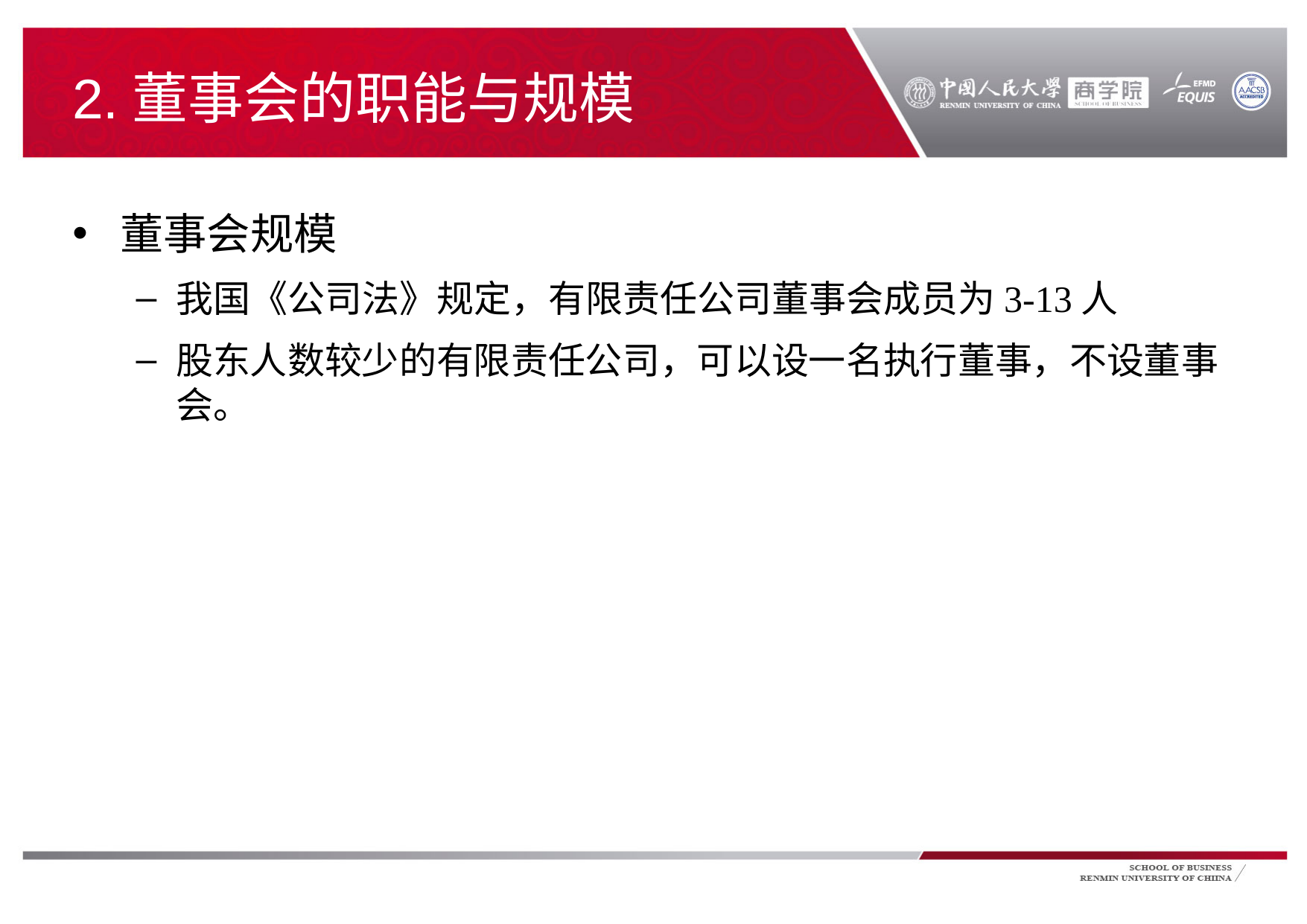

# 2.董事会的职能与规模
董事会规模
我国《公司法》规定，有限责任公司董事会成员为3-13人
股东人数较少的有限责任公司，可以设一名执行董事，不设董事会。